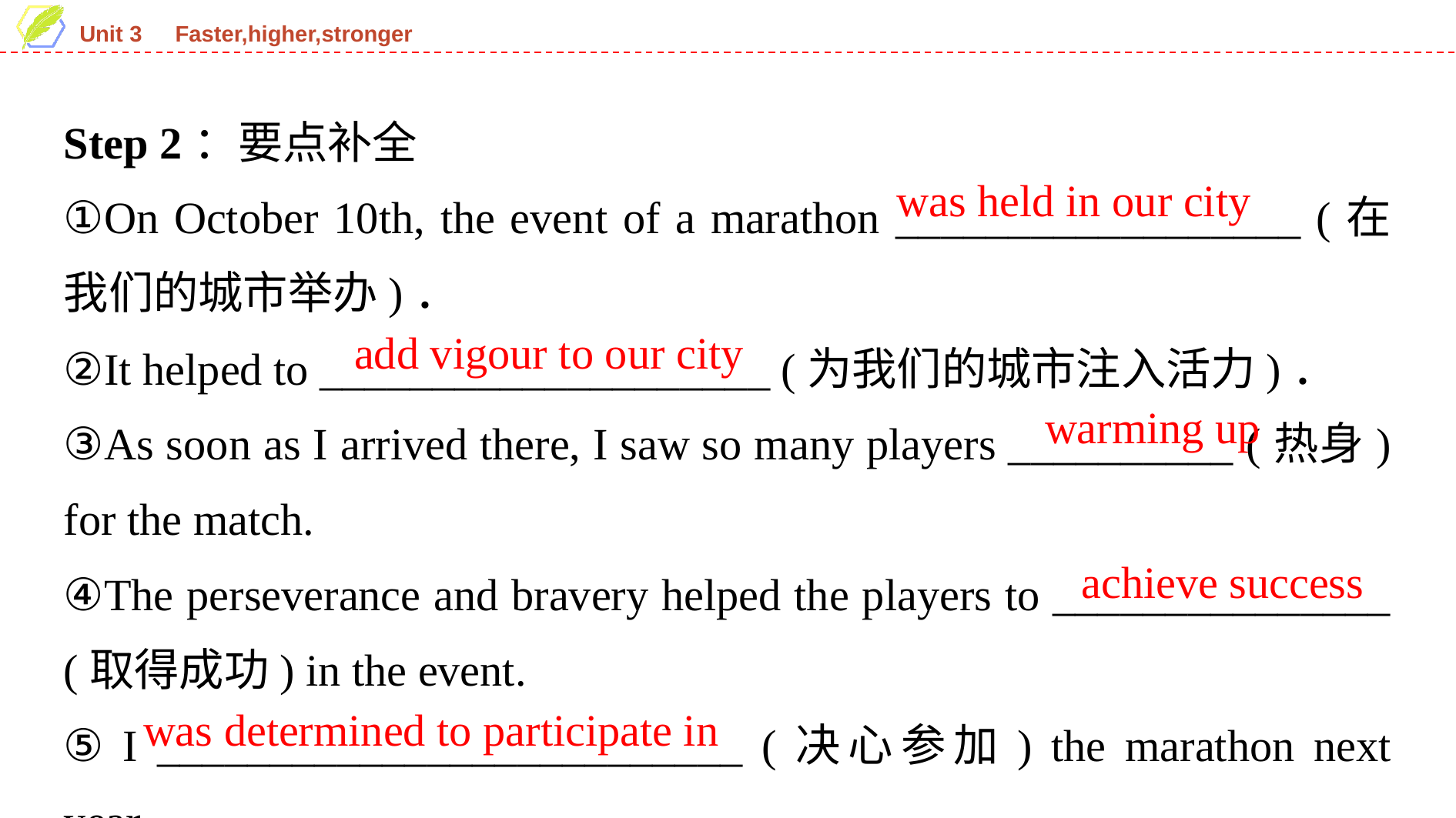

Step 2：要点补全
①On October 10th, the event of a marathon __________________ (在我们的城市举办)．
②It helped to ____________________ (为我们的城市注入活力)．
③As soon as I arrived there, I saw so many players __________ (热身) for the match.
④The perseverance and bravery helped the players to _______________ (取得成功) in the event.
⑤ I __________________________ (决心参加) the marathon next year.
was held in our city
add vigour to our city
warming up
achieve success
was determined to participate in